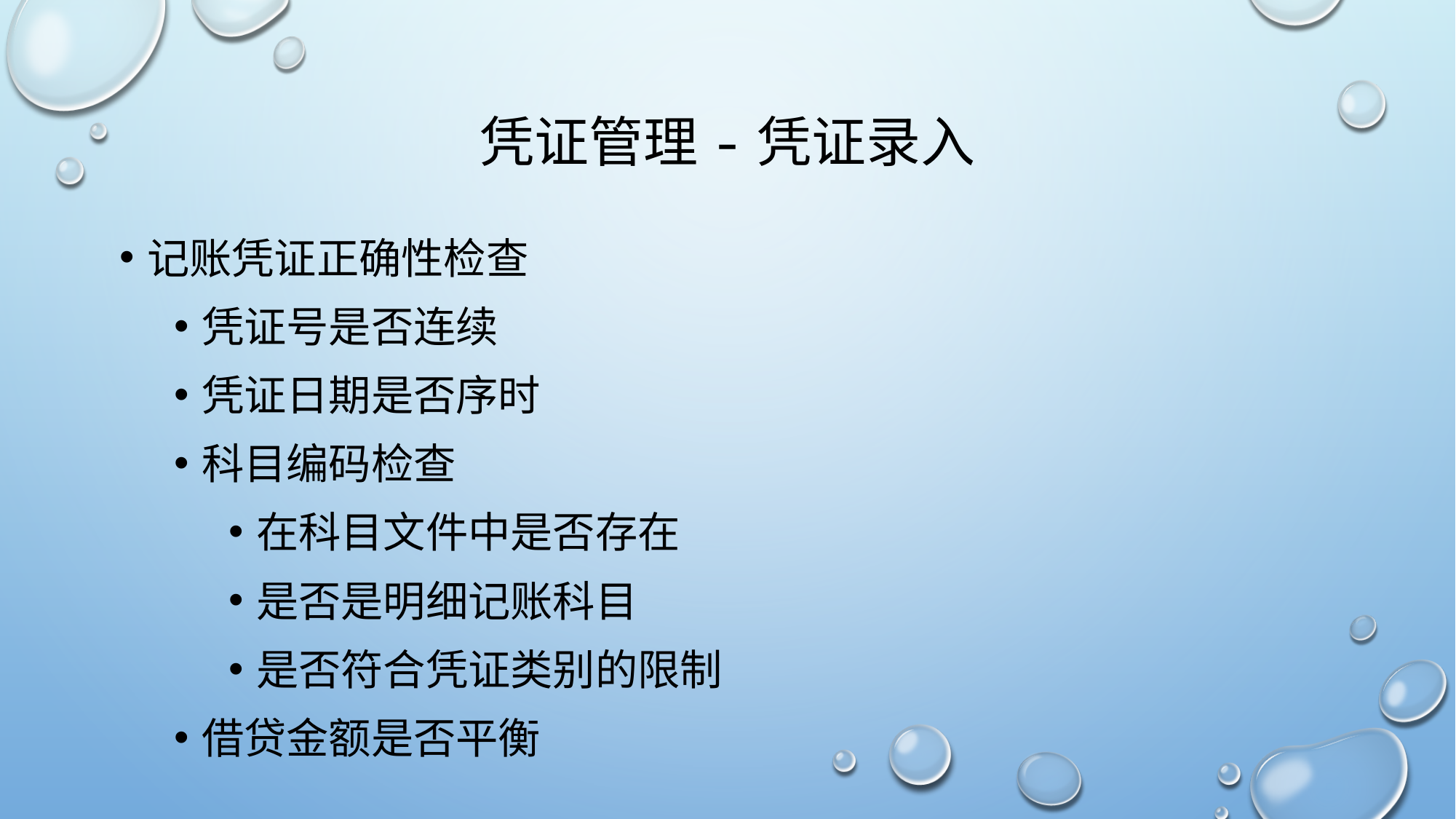

# 凭证管理-凭证录入
记账凭证正确性检查
凭证号是否连续
凭证日期是否序时
科目编码检查
在科目文件中是否存在
是否是明细记账科目
是否符合凭证类别的限制
借贷金额是否平衡